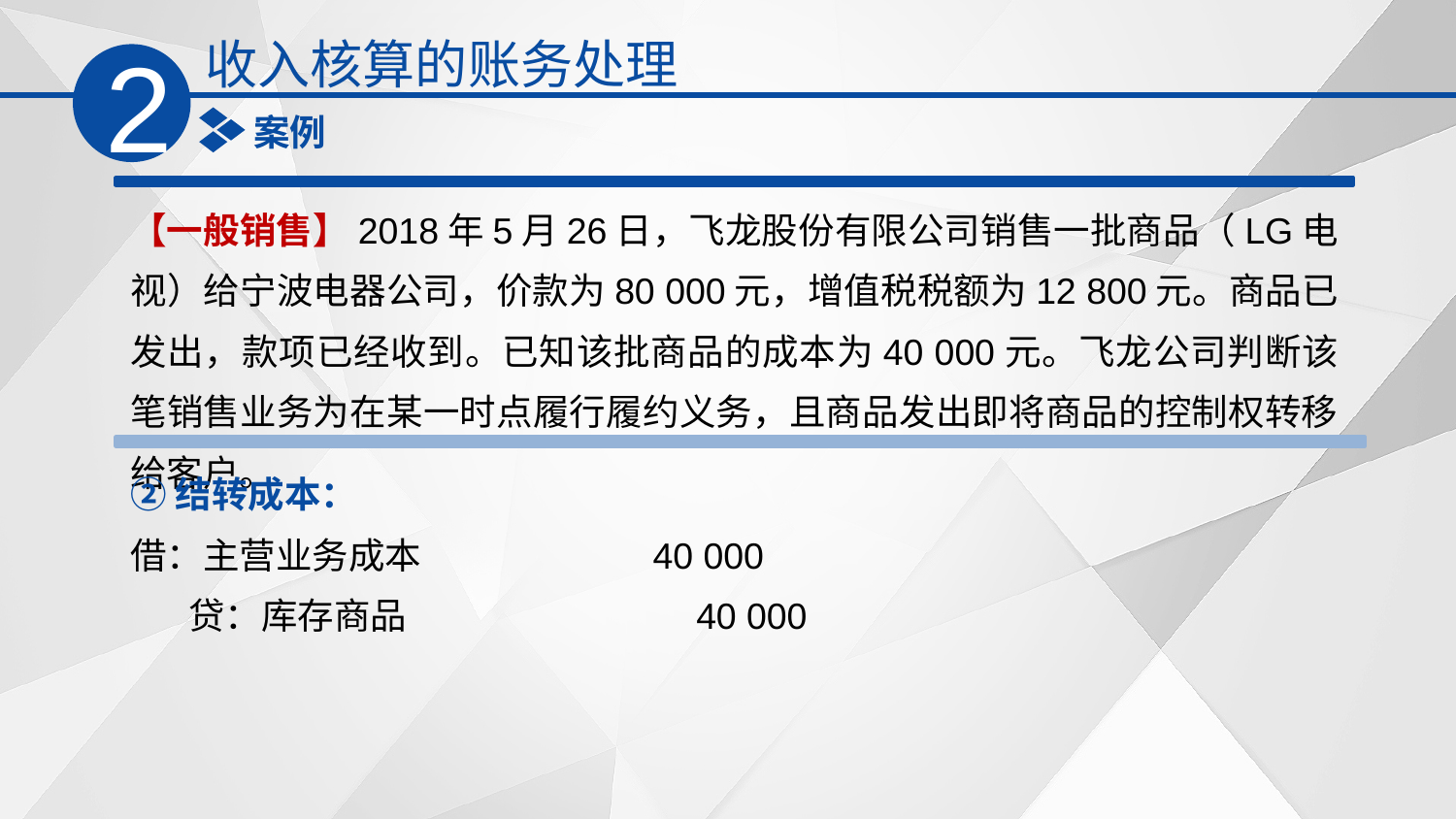

收入核算的账务处理
2

案例

【一般销售】2018年5月26日，飞龙股份有限公司销售一批商品（LG电视）给宁波电器公司，价款为80 000元，增值税税额为12 800元。商品已发出，款项已经收到。已知该批商品的成本为40 000元。飞龙公司判断该笔销售业务为在某一时点履行履约义务，且商品发出即将商品的控制权转移给客户。

②结转成本：
借：主营业务成本                           40 000
      贷：库存商品                                  40 000